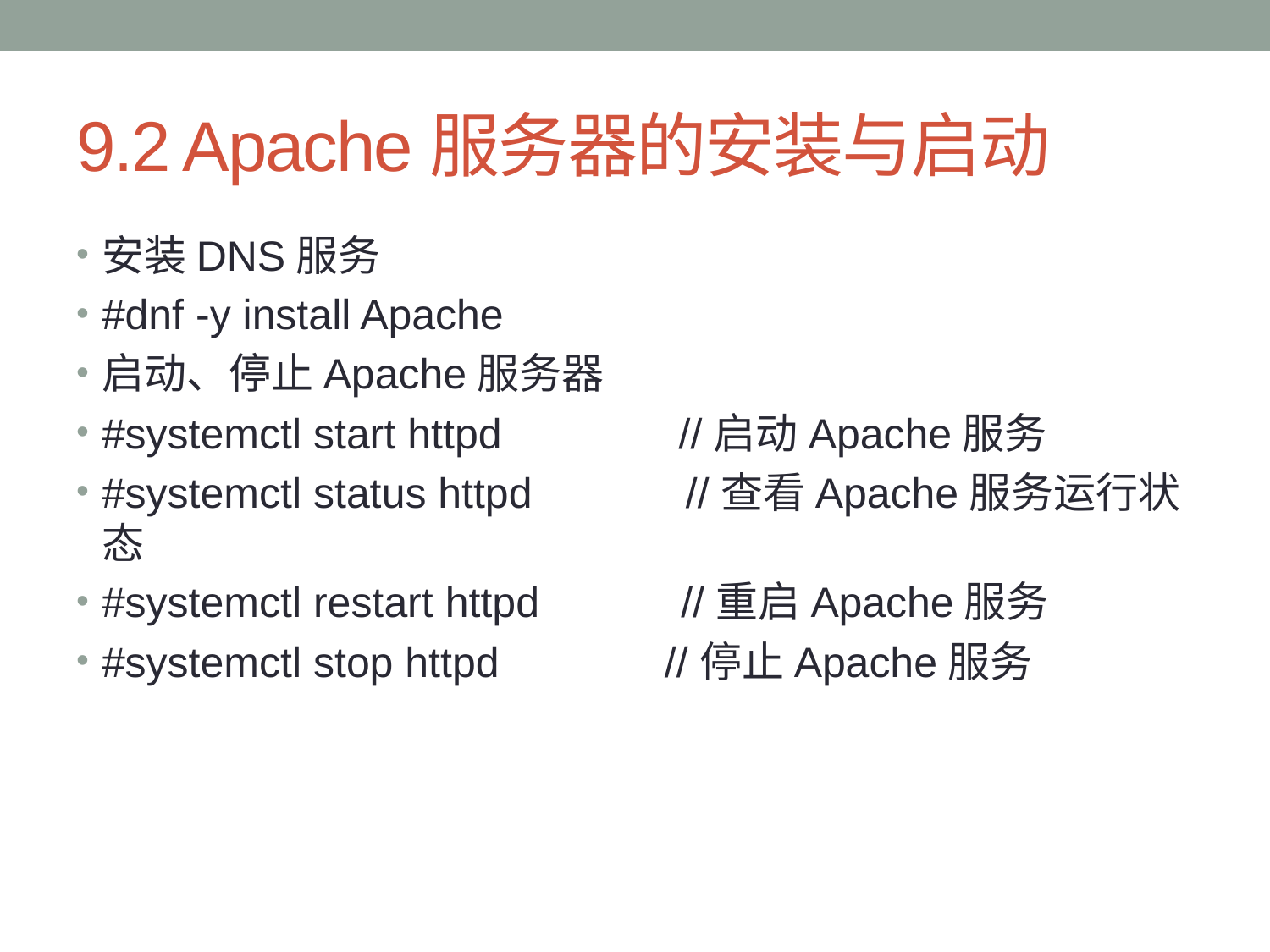

# 9.2 Apache服务器的安装与启动
安装DNS服务
#dnf -y install Apache
启动、停止Apache服务器
#systemctl start httpd               //启动Apache服务
#systemctl status httpd             //查看Apache服务运行状态
#systemctl restart httpd            //重启Apache服务
#systemctl stop httpd              //停止Apache服务